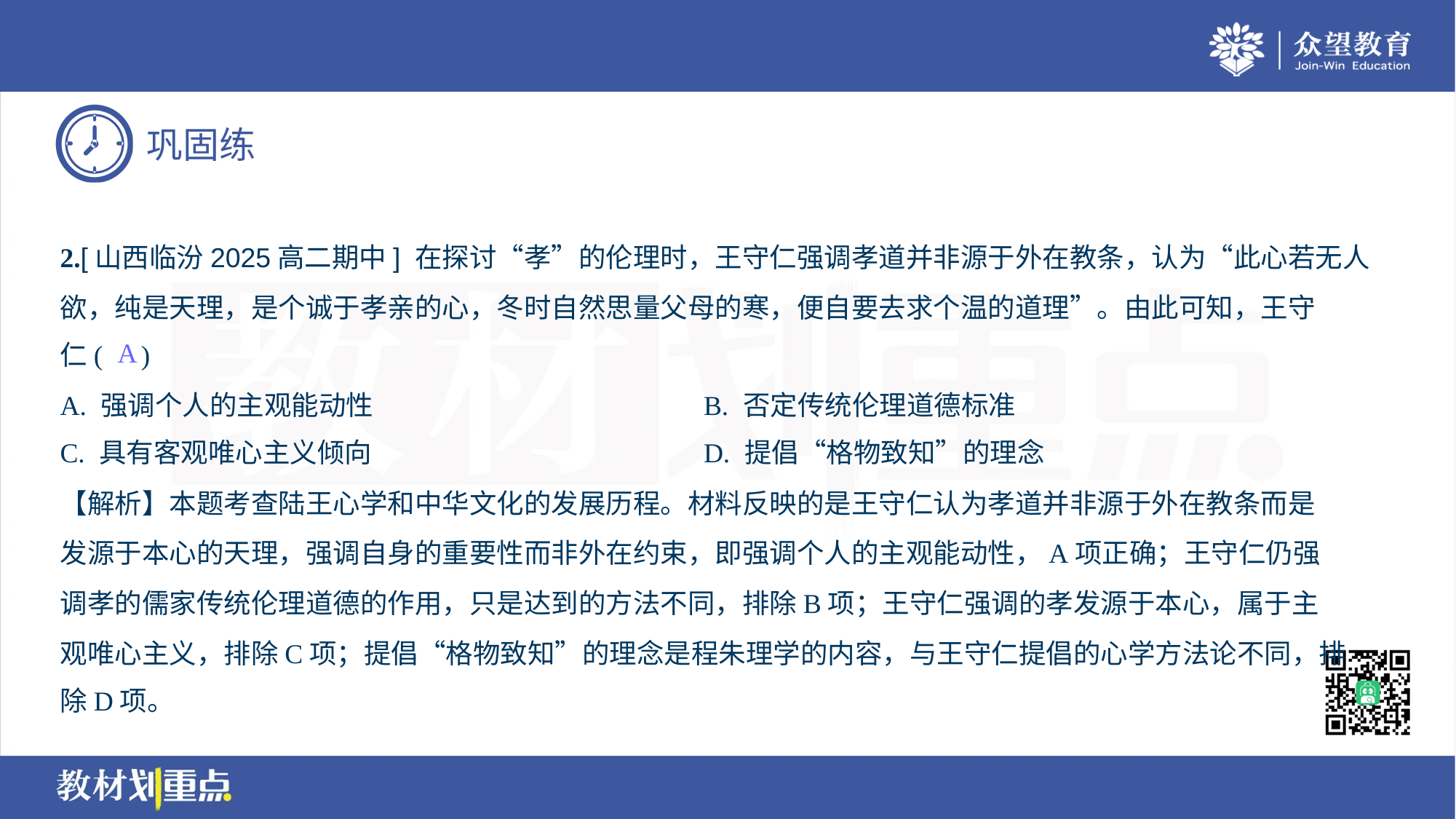

2.[山西临汾2025高二期中] 在探讨“孝”的伦理时，王守仁强调孝道并非源于外在教条，认为“此心若无人
欲，纯是天理，是个诚于孝亲的心，冬时自然思量父母的寒，便自要去求个温的道理”。由此可知，王守
仁(     )
A
A. 强调个人的主观能动性	B. 否定传统伦理道德标准
C. 具有客观唯心主义倾向	D. 提倡“格物致知”的理念
【解析】本题考查陆王心学和中华文化的发展历程。材料反映的是王守仁认为孝道并非源于外在教条而是
发源于本心的天理，强调自身的重要性而非外在约束，即强调个人的主观能动性，A项正确；王守仁仍强
调孝的儒家传统伦理道德的作用，只是达到的方法不同，排除B项；王守仁强调的孝发源于本心，属于主
观唯心主义，排除C项；提倡“格物致知”的理念是程朱理学的内容，与王守仁提倡的心学方法论不同，排
除D项。